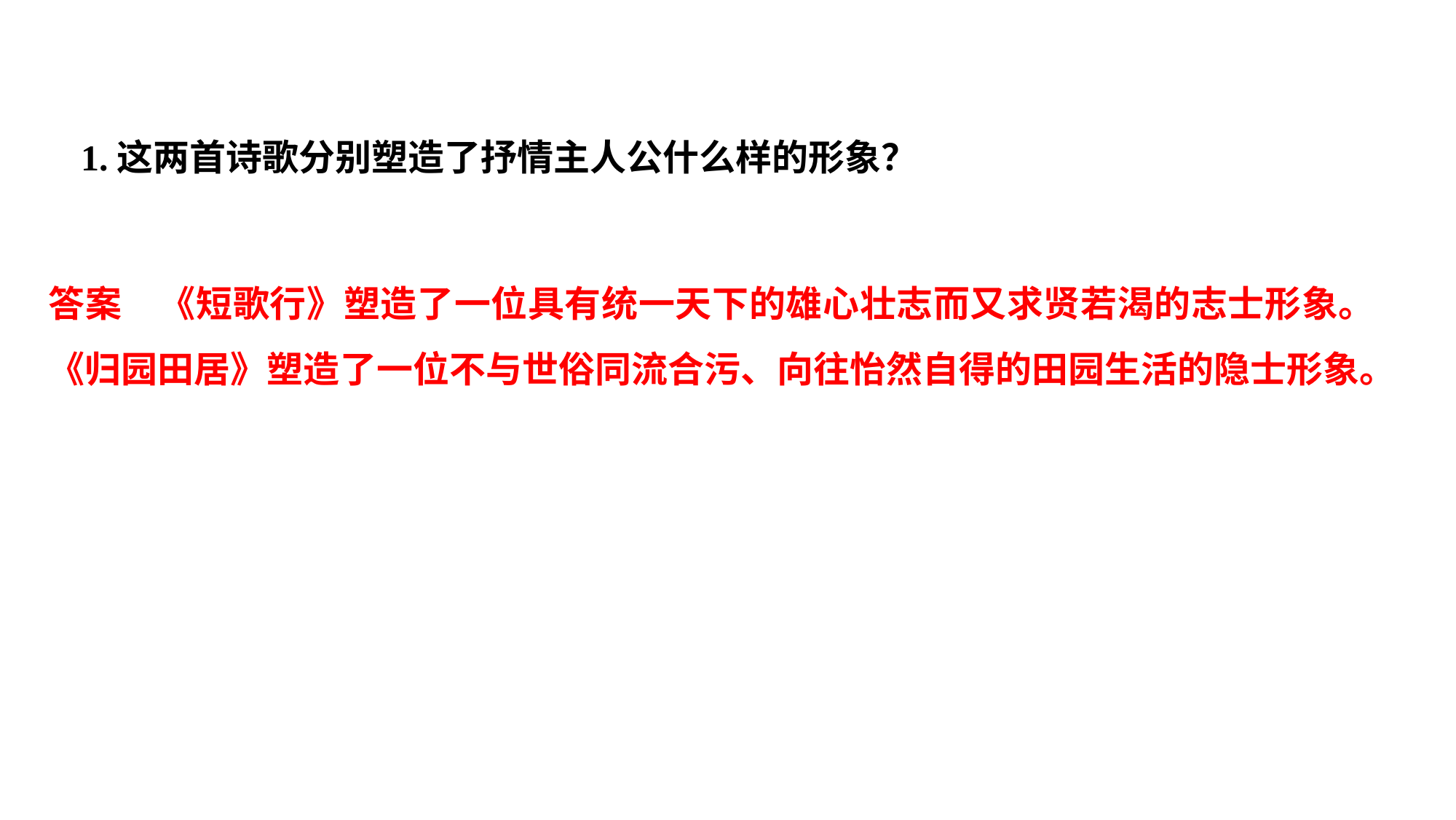

1.这两首诗歌分别塑造了抒情主人公什么样的形象？
答案　《短歌行》塑造了一位具有统一天下的雄心壮志而又求贤若渴的志士形象。    《归园田居》塑造了一位不与世俗同流合污、向往怡然自得的田园生活的隐士形象。